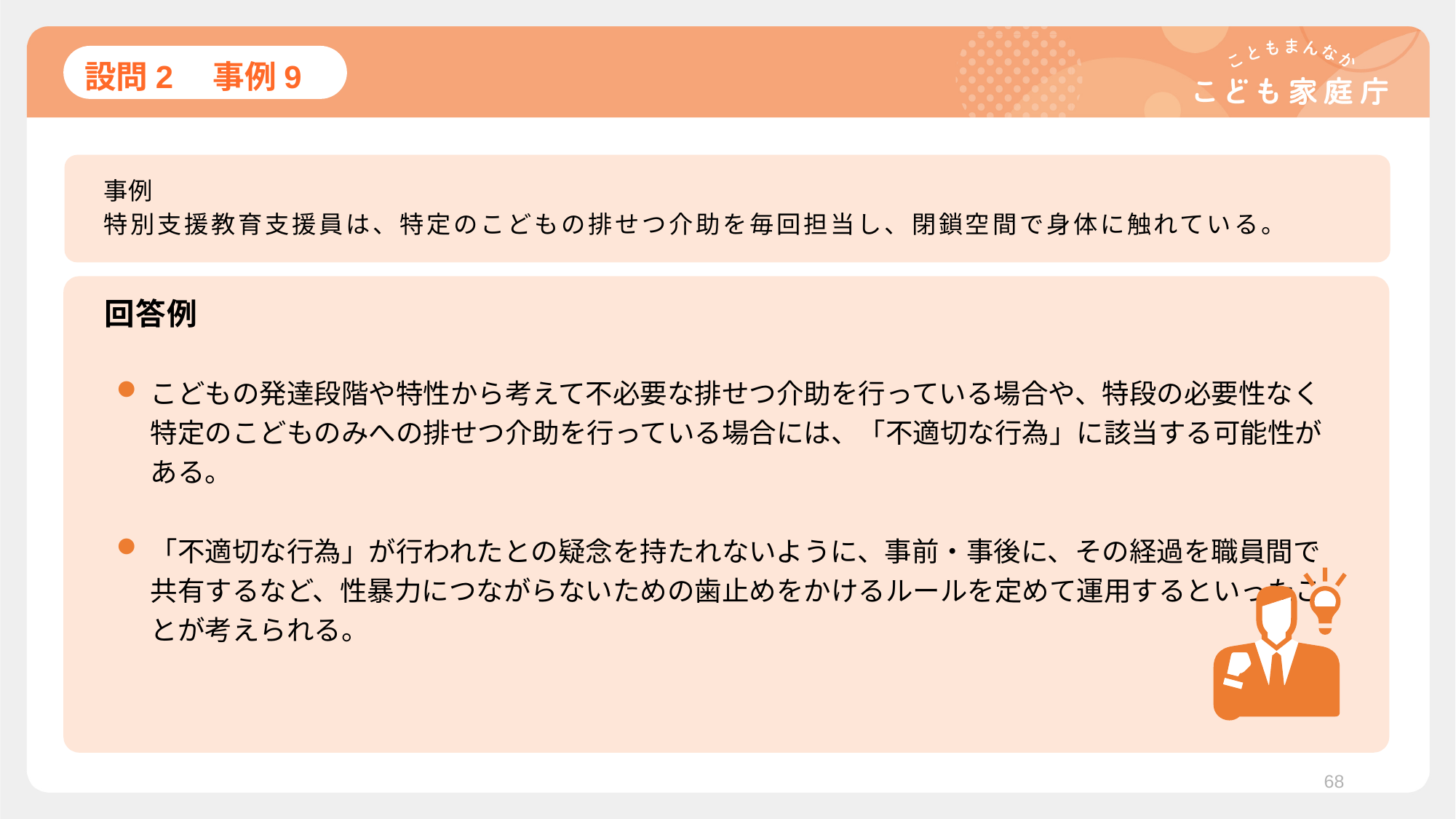

# 設問2　事例9

事例
特別支援教育支援員は、特定のこどもの排せつ介助を毎回担当し、閉鎖空間で身体に触れている。

回答例
こどもの発達段階や特性から考えて不必要な排せつ介助を行っている場合や、特段の必要性なく特定のこどものみへの排せつ介助を行っている場合には、「不適切な行為」に該当する可能性がある。

「不適切な行為」が行われたとの疑念を持たれないように、事前・事後に、その経過を職員間で共有するなど、性暴力につながらないための歯止めをかけるルールを定めて運用するといったことが考えられる。

68